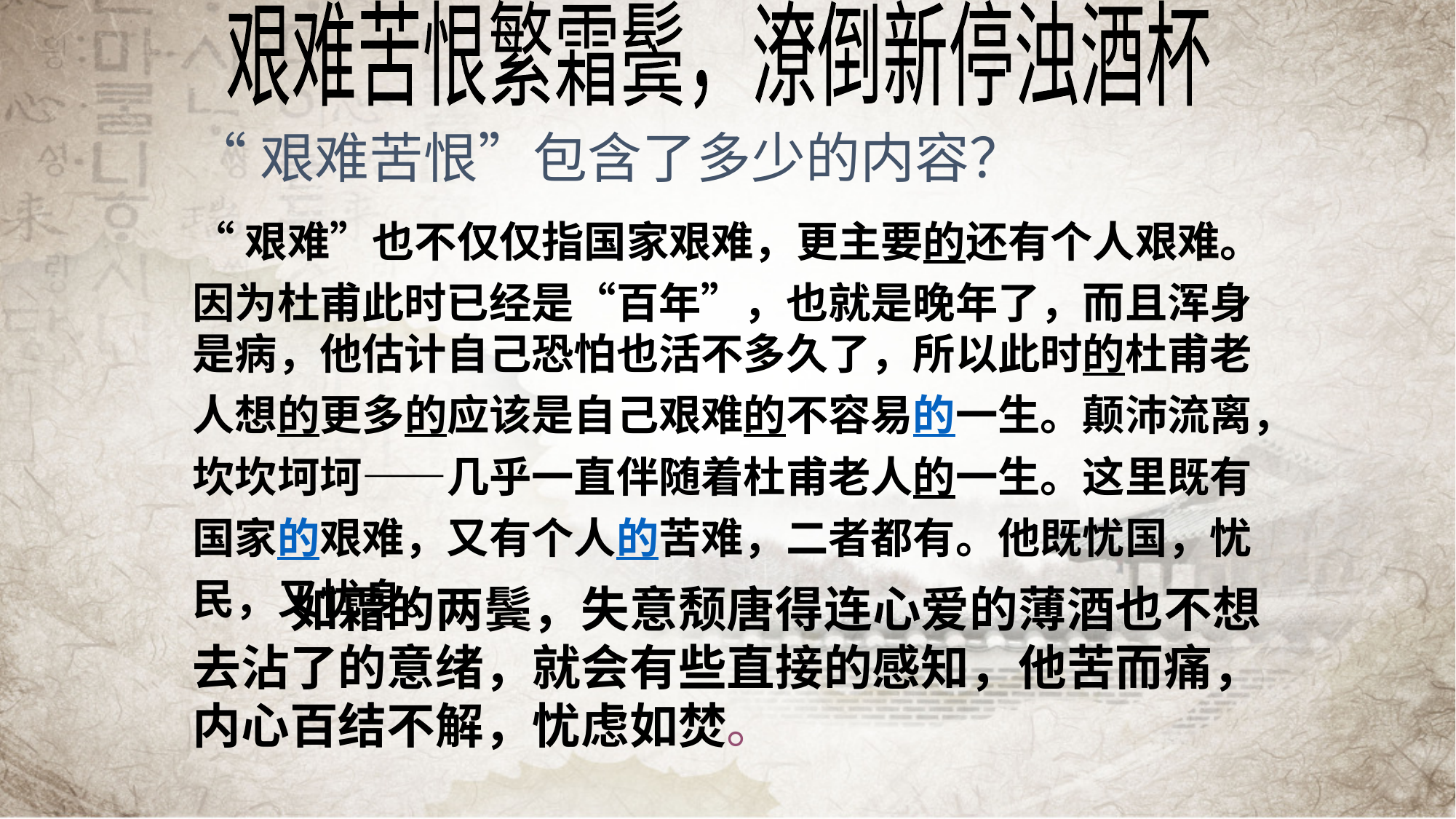

艰难苦恨繁霜鬓，潦倒新停浊酒杯
“艰难苦恨”包含了多少的内容？
“艰难”也不仅仅指国家艰难，更主要的还有个人艰难。因为杜甫此时已经是“百年”，也就是晚年了，而且浑身是病，他估计自己恐怕也活不多久了，所以此时的杜甫老人想的更多的应该是自己艰难的不容易的一生。颠沛流离，坎坎坷坷——几乎一直伴随着杜甫老人的一生。这里既有国家的艰难，又有个人的苦难，二者都有。他既忧国，忧民，又忧身。
　　如霜的两鬓，失意颓唐得连心爱的薄酒也不想去沾了的意绪，就会有些直接的感知，他苦而痛，内心百结不解，忧虑如焚。